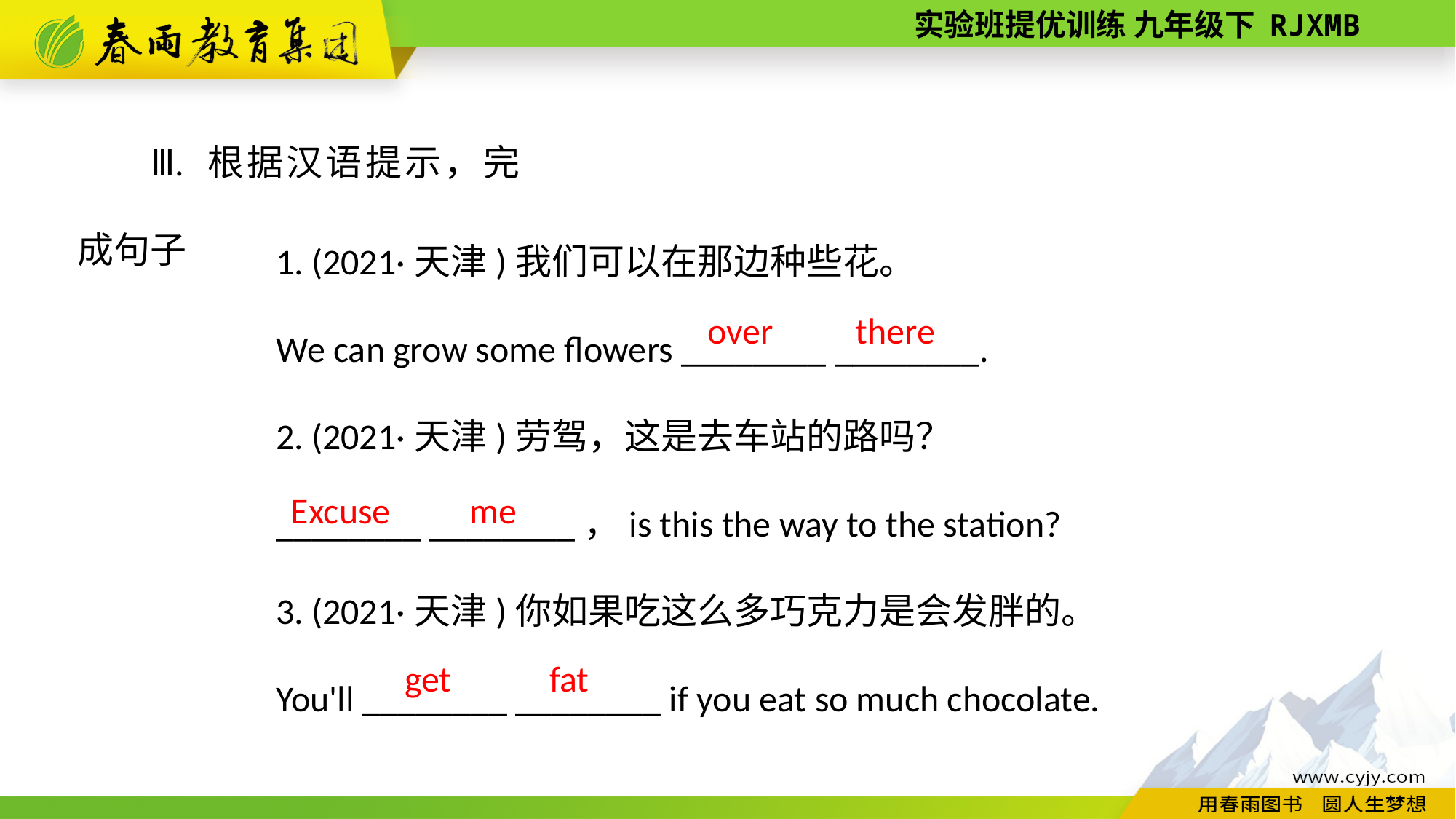

Ⅲ. 根据汉语提示，完成句子
1. (2021·天津)我们可以在那边种些花。
We can grow some flowers ________ ________.
2. (2021·天津)劳驾，这是去车站的路吗？
________ ________，is this the way to the station?
3. (2021·天津)你如果吃这么多巧克力是会发胖的。
You'll ________ ________ if you eat so much chocolate.
over
there
Excuse
me
get
fat